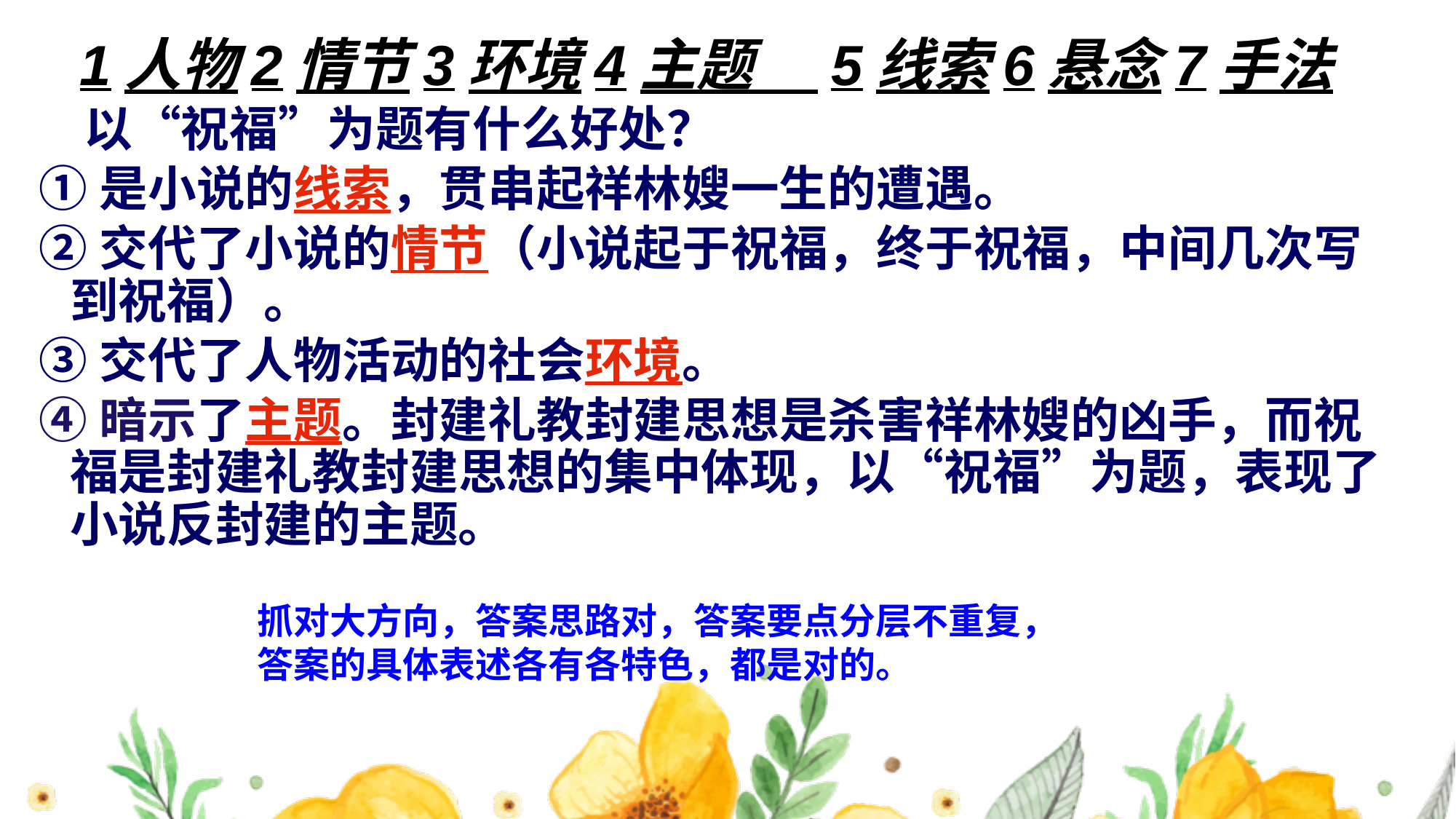

1人物2情节3环境4主题     5线索6悬念7手法
   以“祝福”为题有什么好处？
①是小说的线索，贯串起祥林嫂一生的遭遇。
②交代了小说的情节（小说起于祝福，终于祝福，中间几次写到祝福）。
③交代了人物活动的社会环境。
④暗示了主题。封建礼教封建思想是杀害祥林嫂的凶手，而祝福是封建礼教封建思想的集中体现，以“祝福”为题，表现了小说反封建的主题。
抓对大方向，答案思路对，答案要点分层不重复，答案的具体表述各有各特色，都是对的。